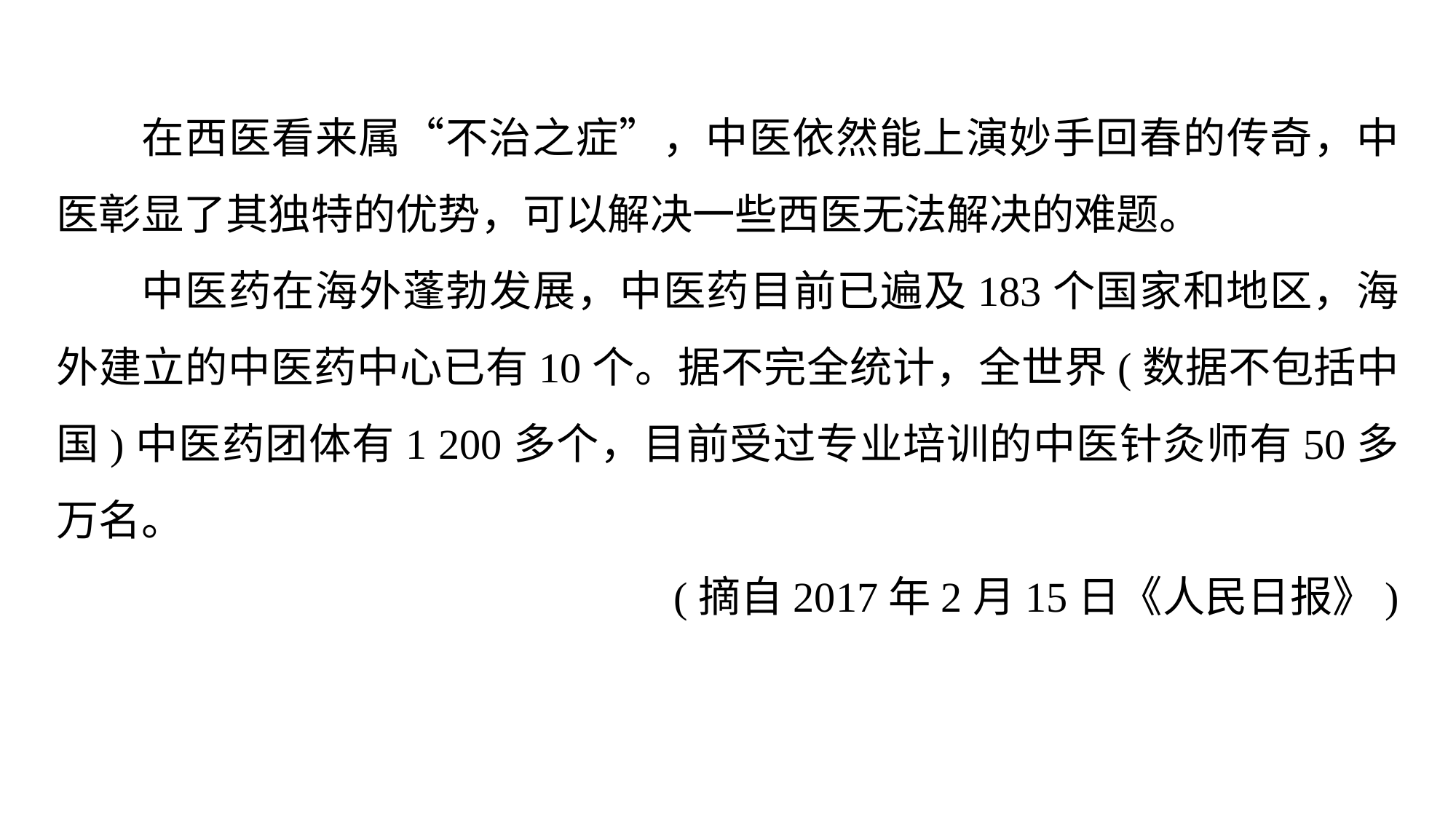

在西医看来属“不治之症”，中医依然能上演妙手回春的传奇，中医彰显了其独特的优势，可以解决一些西医无法解决的难题。
中医药在海外蓬勃发展，中医药目前已遍及183个国家和地区，海外建立的中医药中心已有10个。据不完全统计，全世界(数据不包括中国)中医药团体有1 200多个，目前受过专业培训的中医针灸师有50多万名。
(摘自2017年2月15日《人民日报》)